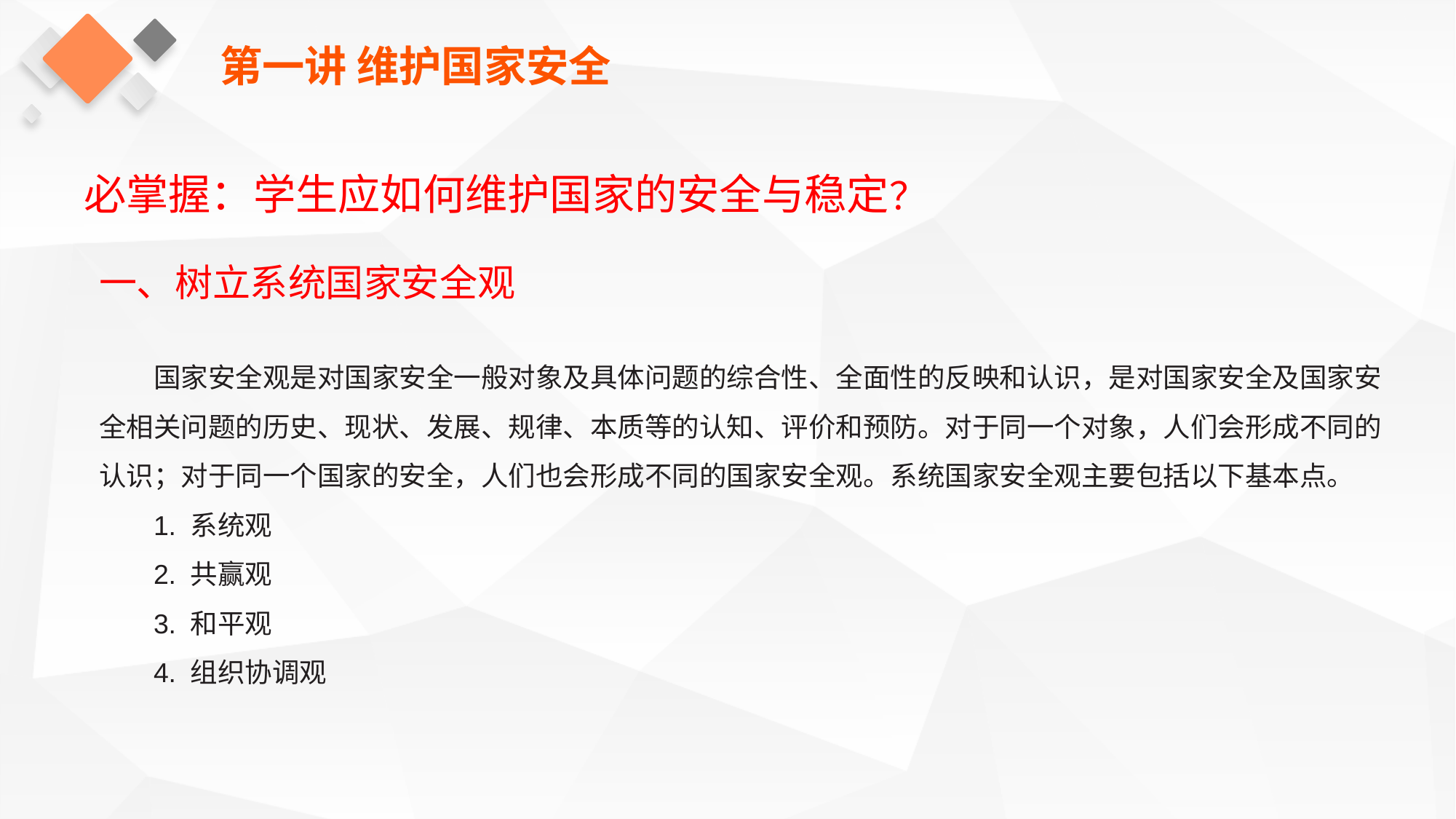

第一讲 维护国家安全
必掌握：学生应如何维护国家的安全与稳定？
一、树立系统国家安全观
国家安全观是对国家安全一般对象及具体问题的综合性、全面性的反映和认识，是对国家安全及国家安全相关问题的历史、现状、发展、规律、本质等的认知、评价和预防。对于同一个对象，人们会形成不同的认识；对于同一个国家的安全，人们也会形成不同的国家安全观。系统国家安全观主要包括以下基本点。
1. 系统观
2. 共赢观
3. 和平观
4. 组织协调观